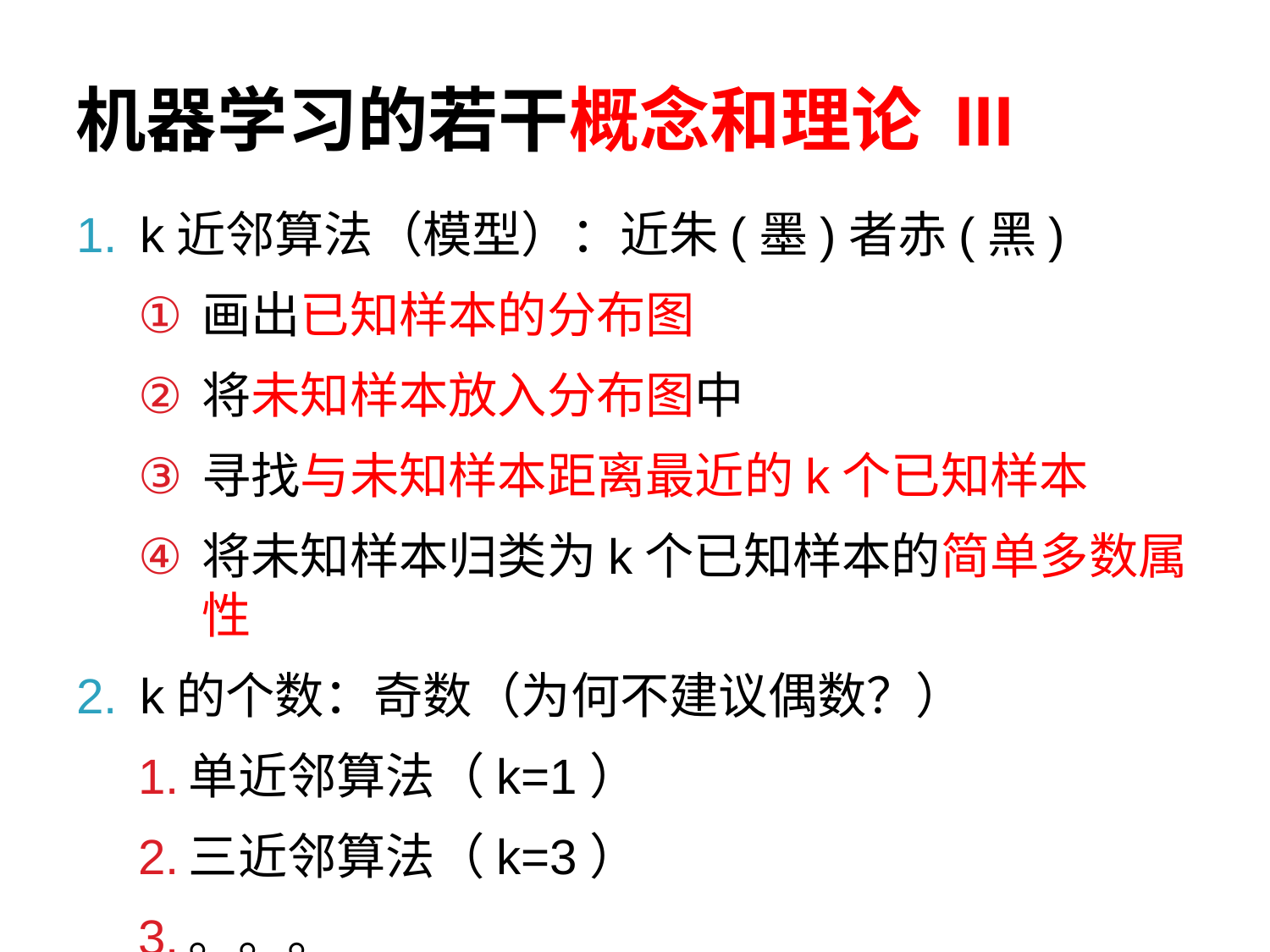

# 机器学习的若干概念和理论 III
k近邻算法（模型）：近朱(墨)者赤(黑)
画出已知样本的分布图
将未知样本放入分布图中
寻找与未知样本距离最近的k个已知样本
将未知样本归类为k个已知样本的简单多数属性
k的个数：奇数（为何不建议偶数？）
单近邻算法（k=1）
三近邻算法（k=3）
。。。